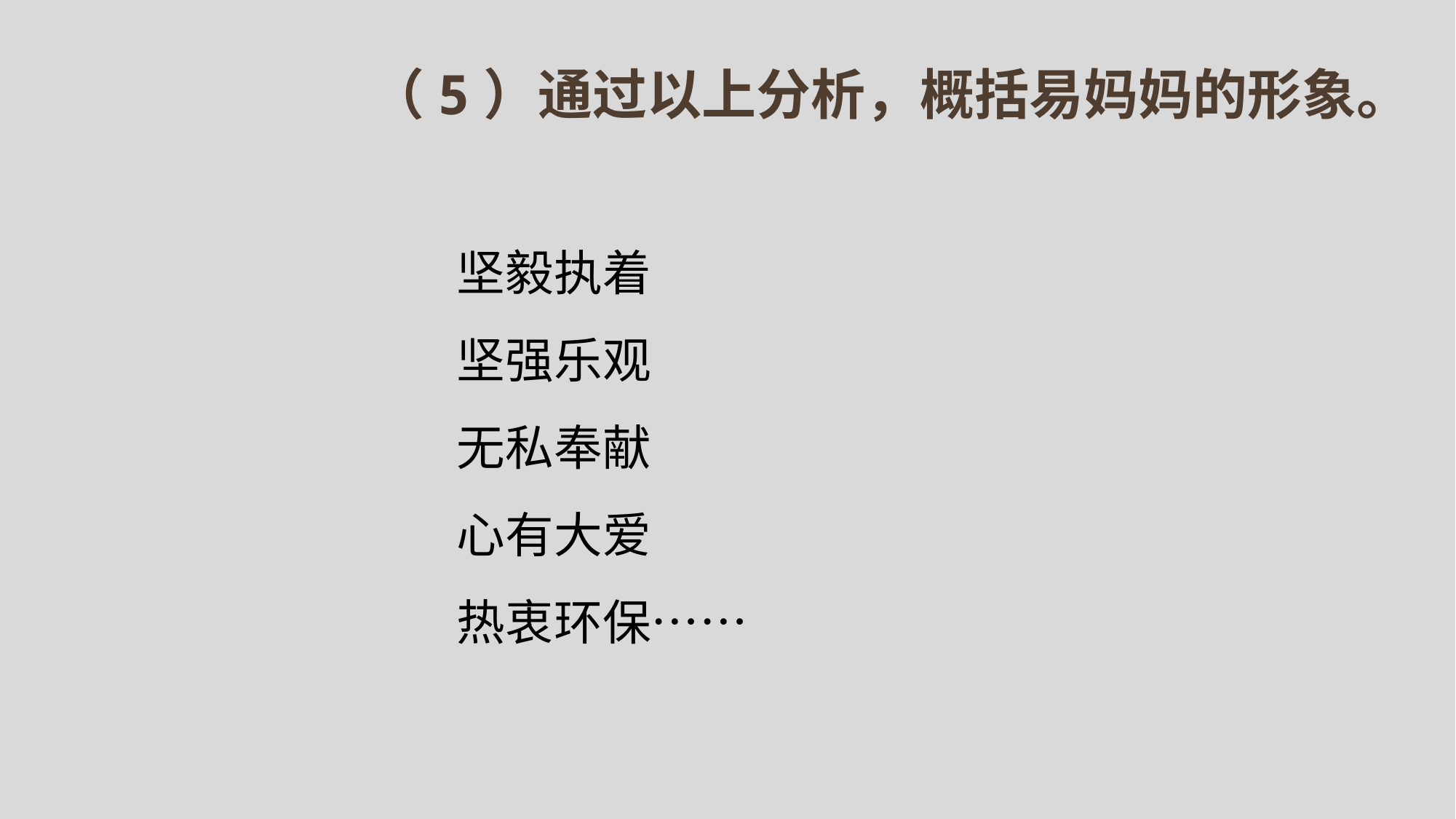

（5）通过以上分析，概括易妈妈的形象。
坚毅执着
坚强乐观
无私奉献
心有大爱
热衷环保……